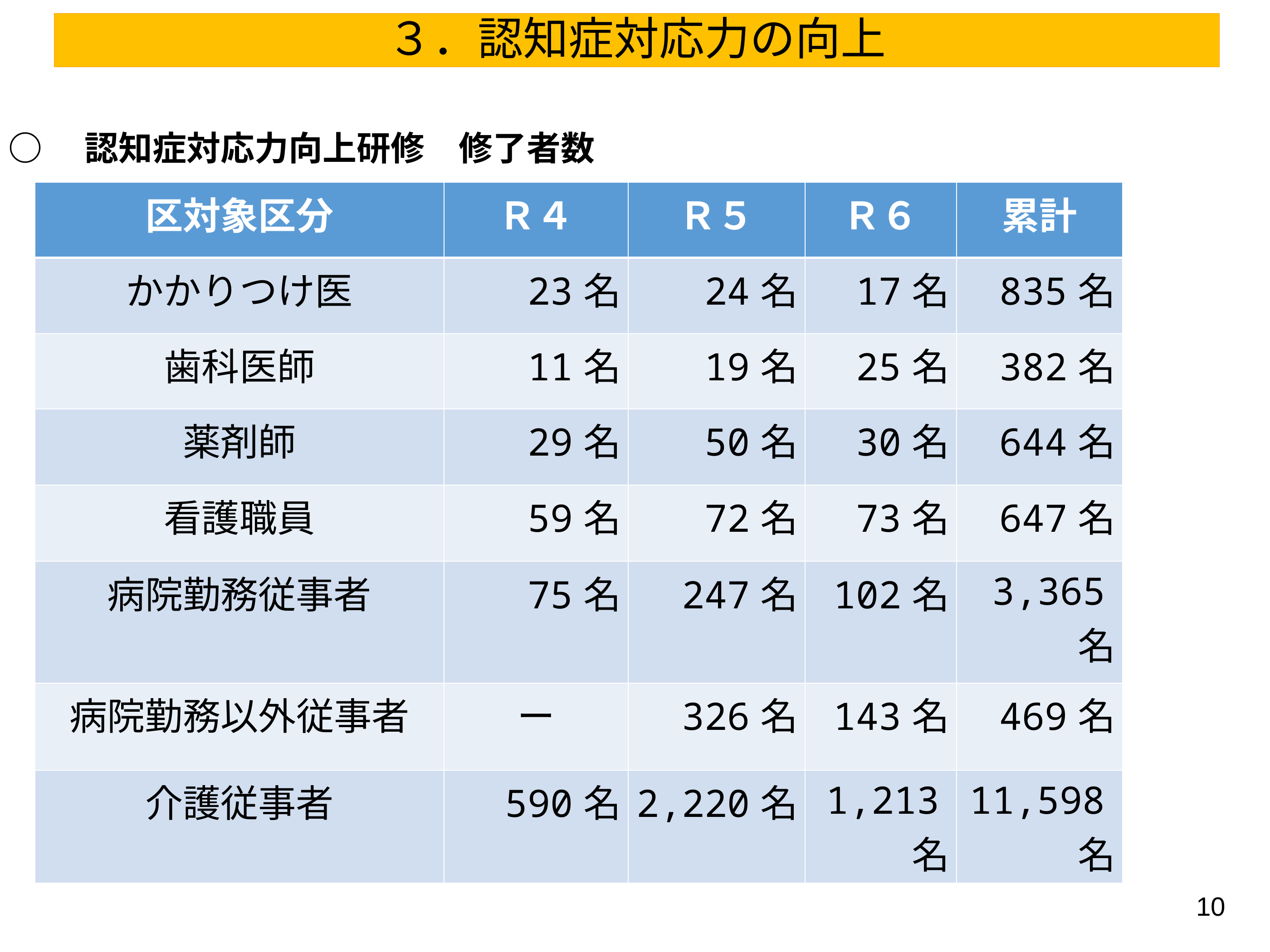

# ３．認知症対応力の向上
○　認知症対応力向上研修　修了者数
| 区対象区分 | Ｒ４ | Ｒ５ | Ｒ６ | 累計 |
| --- | --- | --- | --- | --- |
| かかりつけ医 | 23名 | 24名 | 17名 | 835名 |
| 歯科医師 | 11名 | 19名 | 25名 | 382名 |
| 薬剤師 | 29名 | 50名 | 30名 | 644名 |
| 看護職員 | 59名 | 72名 | 73名 | 647名 |
| 病院勤務従事者 | 75名 | 247名 | 102名 | 3,365名 |
| 病院勤務以外従事者 | ー | 326名 | 143名 | 469名 |
| 介護従事者 | 590名 | 2,220名 | 1,213名 | 11,598名 |
10